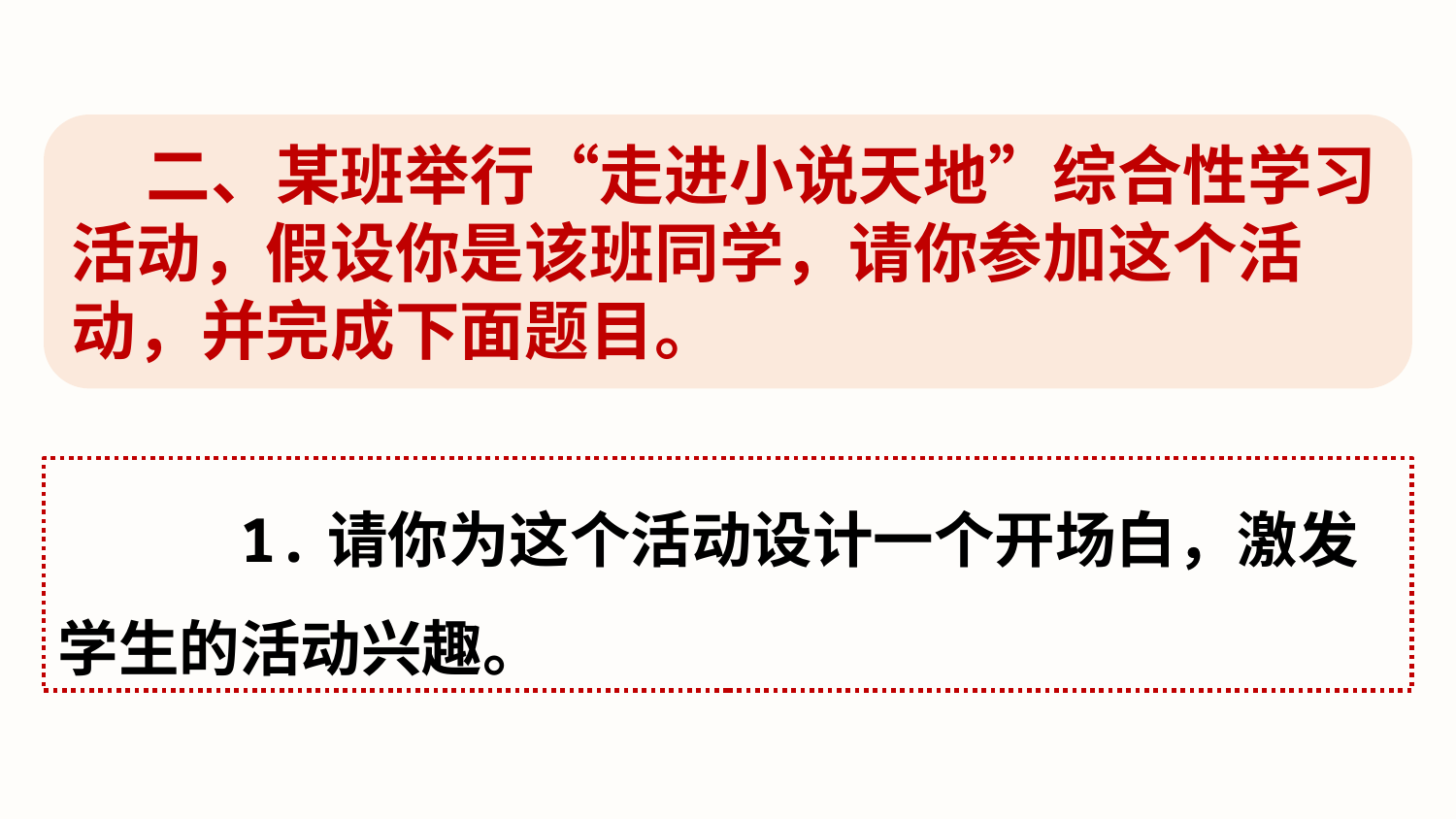

二、某班举行“走进小说天地”综合性学习活动，假设你是该班同学，请你参加这个活动，并完成下面题目。
     1.请你为这个活动设计一个开场白，激发学生的活动兴趣。